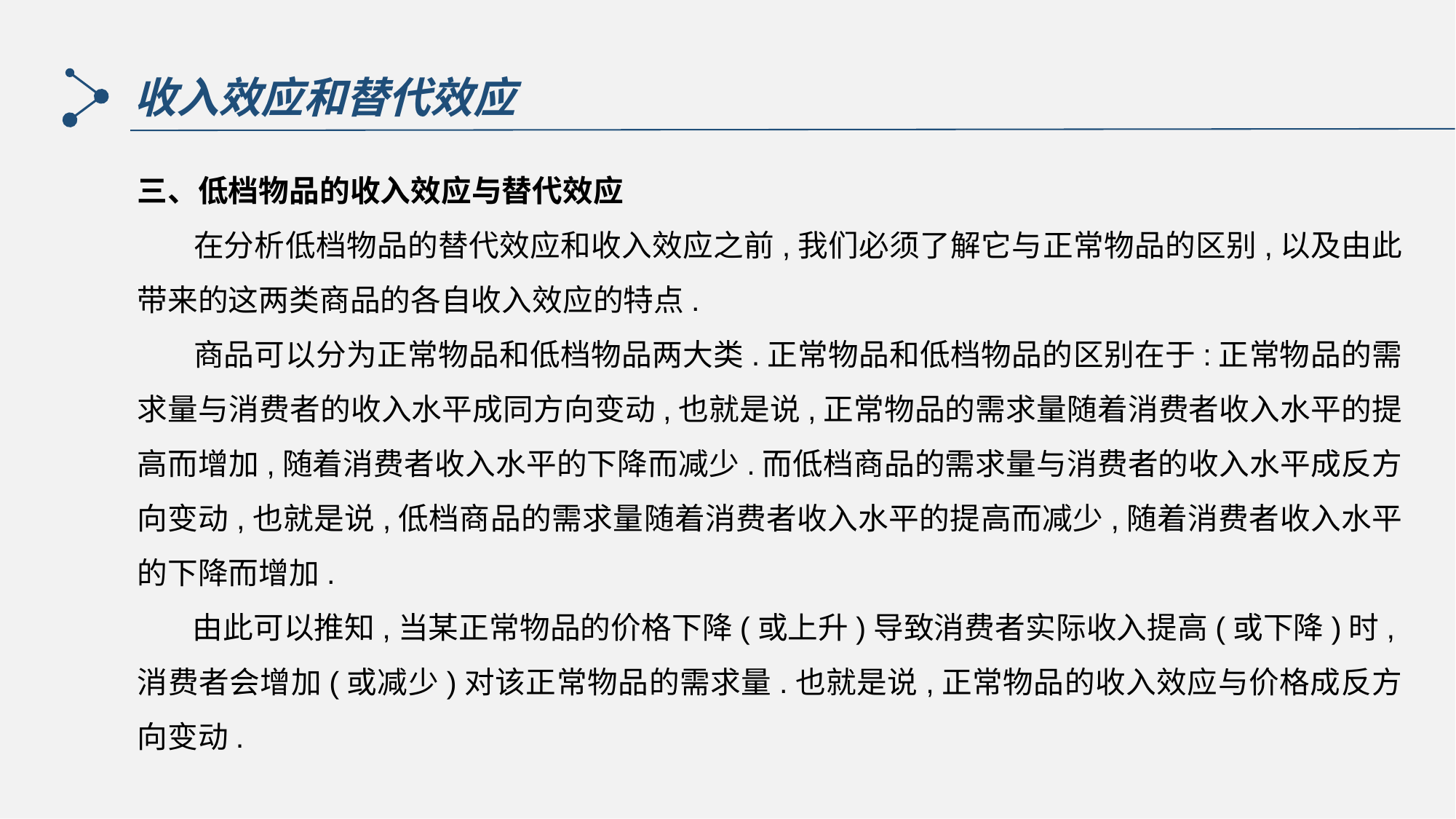

收入效应和替代效应
三、低档物品的收入效应与替代效应
       在分析低档物品的替代效应和收入效应之前,我们必须了解它与正常物品的区别,以及由此带来的这两类商品的各自收入效应的特点.
       商品可以分为正常物品和低档物品两大类.正常物品和低档物品的区别在于:正常物品的需求量与消费者的收入水平成同方向变动,也就是说,正常物品的需求量随着消费者收入水平的提高而增加,随着消费者收入水平的下降而减少.而低档商品的需求量与消费者的收入水平成反方向变动,也就是说,低档商品的需求量随着消费者收入水平的提高而减少,随着消费者收入水平的下降而增加.
       由此可以推知,当某正常物品的价格下降(或上升)导致消费者实际收入提高(或下降)时,消费者会增加(或减少)对该正常物品的需求量.也就是说,正常物品的收入效应与价格成反方向变动.